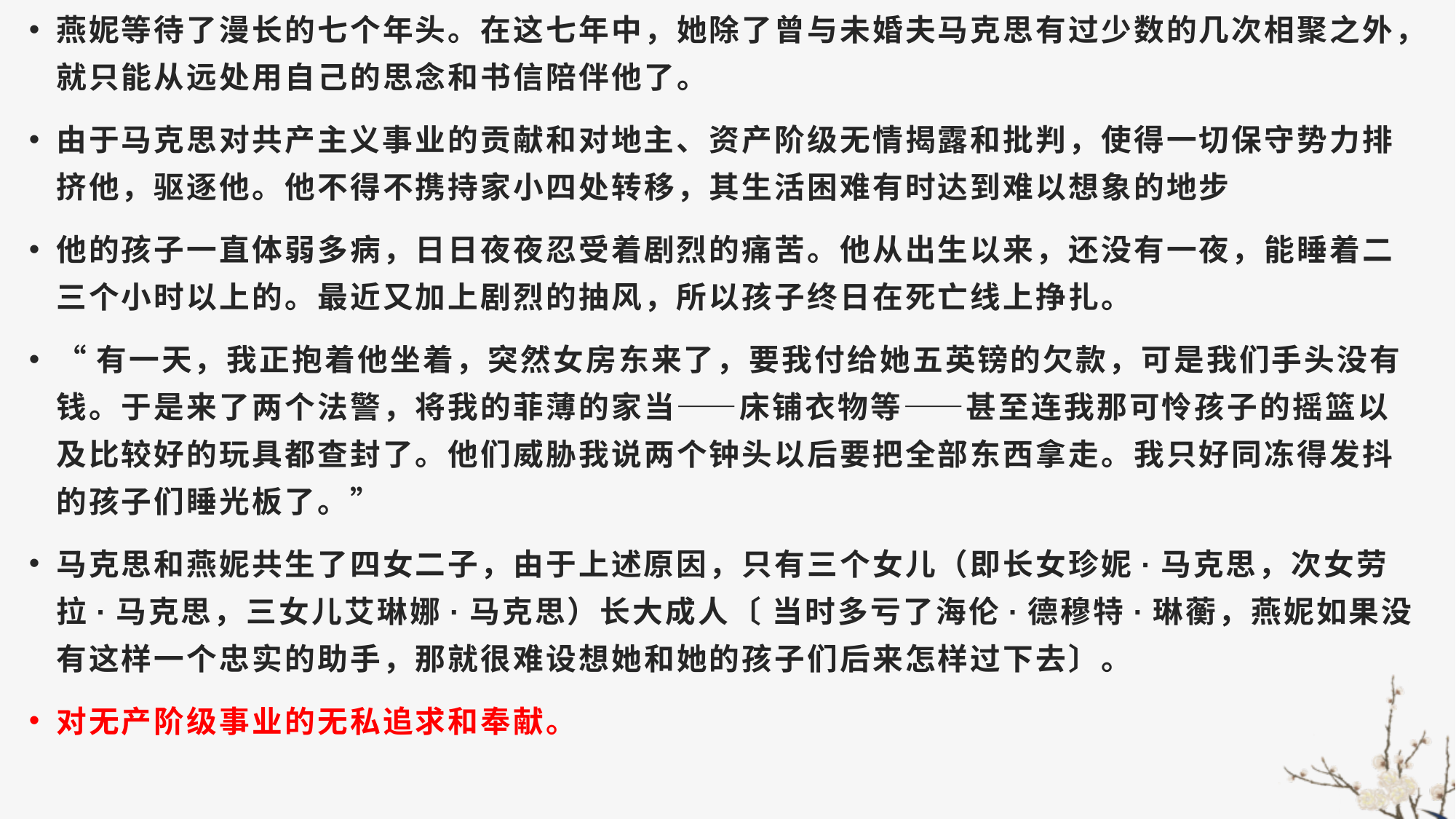

燕妮等待了漫长的七个年头。在这七年中，她除了曾与未婚夫马克思有过少数的几次相聚之外，就只能从远处用自己的思念和书信陪伴他了。
由于马克思对共产主义事业的贡献和对地主、资产阶级无情揭露和批判，使得一切保守势力排挤他，驱逐他。他不得不携持家小四处转移，其生活困难有时达到难以想象的地步
他的孩子一直体弱多病，日日夜夜忍受着剧烈的痛苦。他从出生以来，还没有一夜，能睡着二三个小时以上的。最近又加上剧烈的抽风，所以孩子终日在死亡线上挣扎。
“有一天，我正抱着他坐着，突然女房东来了，要我付给她五英镑的欠款，可是我们手头没有钱。于是来了两个法警，将我的菲薄的家当——床铺衣物等——甚至连我那可怜孩子的摇篮以及比较好的玩具都查封了。他们威胁我说两个钟头以后要把全部东西拿走。我只好同冻得发抖的孩子们睡光板了。”
马克思和燕妮共生了四女二子，由于上述原因，只有三个女儿（即长女珍妮·马克思，次女劳拉·马克思，三女儿艾琳娜·马克思）长大成人〔 当时多亏了海伦·德穆特·琳蘅，燕妮如果没有这样一个忠实的助手，那就很难设想她和她的孩子们后来怎样过下去〕。
对无产阶级事业的无私追求和奉献。